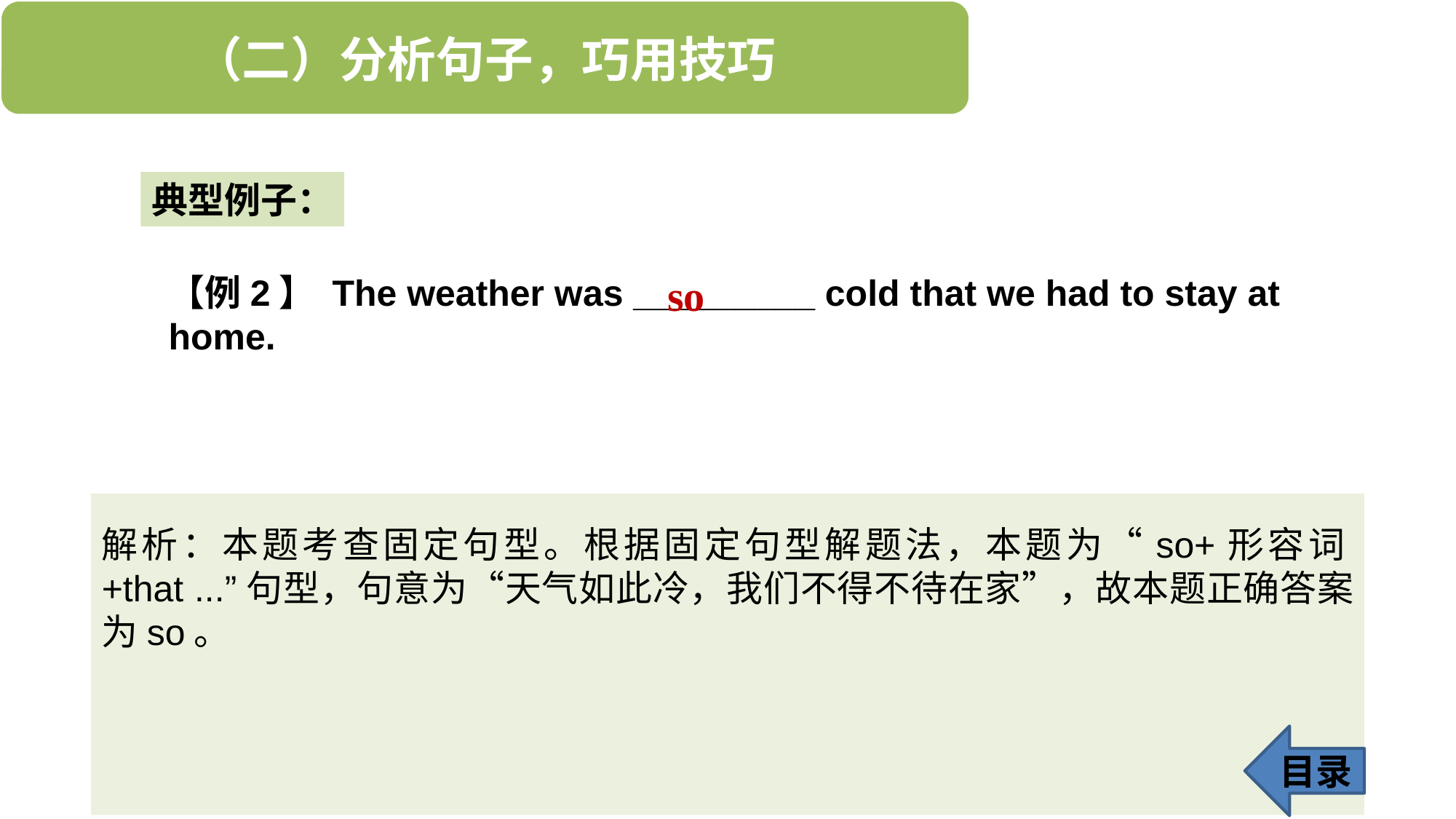

（二）分析句子，巧用技巧
典型例子：
so
【例2】 The weather was _________ cold that we had to stay at home.

解析：本题考查固定句型。根据固定句型解题法，本题为“so+形容词+that ...”句型，句意为“天气如此冷，我们不得不待在家”，故本题正确答案为so。
目录
53